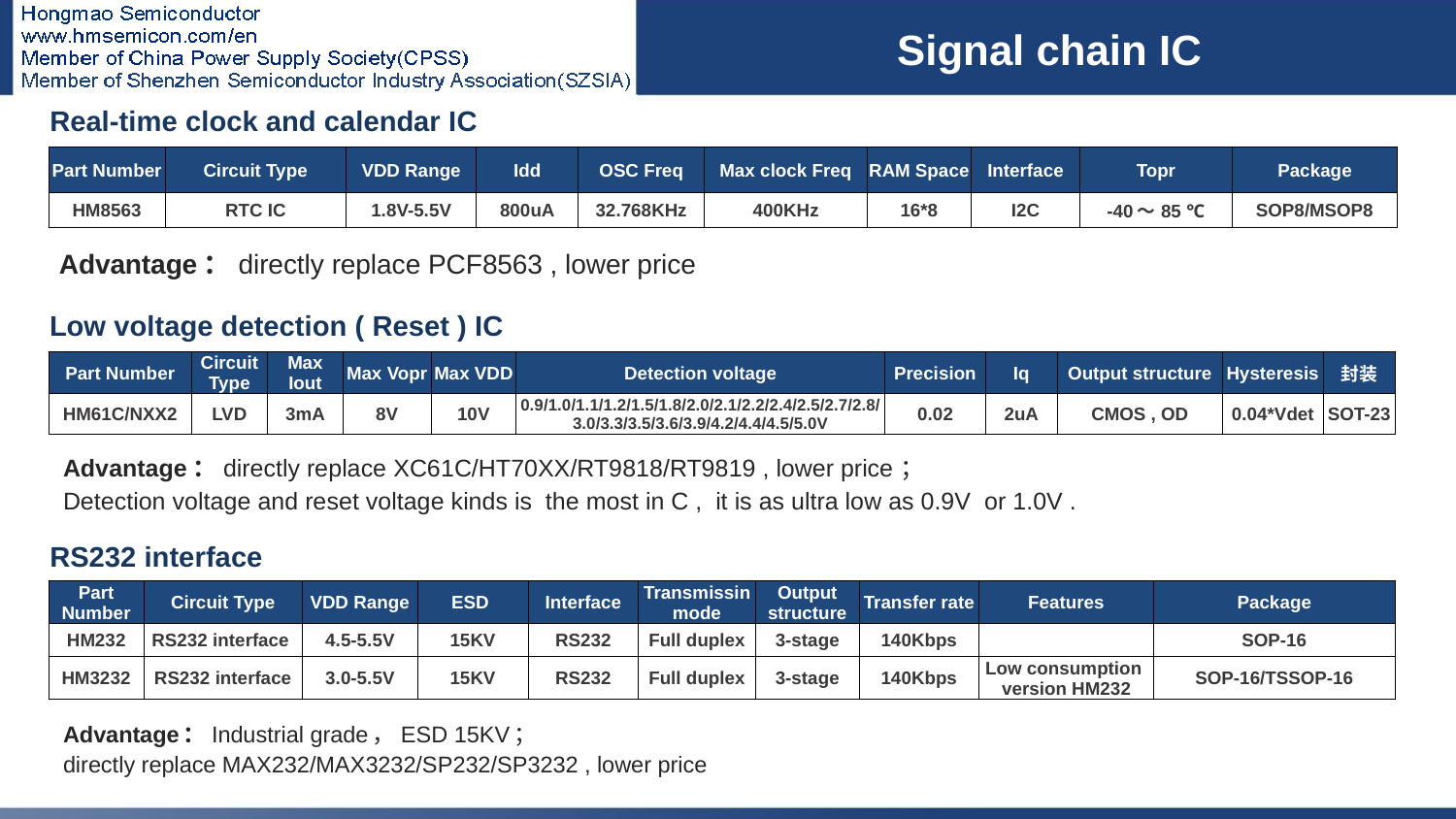

Signal chain IC
| Real-time clock and calendar IC |  |  |  |  |  |  |  |  |  |
| --- | --- | --- | --- | --- | --- | --- | --- | --- | --- |
| Part Number | Circuit Type | VDD Range | Idd | OSC Freq | Max clock Freq | RAM Space | Interface | Topr | Package |
| HM8563 | RTC IC | 1.8V-5.5V | 800uA | 32.768KHz | 400KHz | 16\*8 | I2C | -40～85 ℃ | SOP8/MSOP8 |
Advantage：directly replace PCF8563 , lower price
# 信号链IC
| Low voltage detection ( Reset ) IC |  |  |  |  |  |  |  |  |  |  |
| --- | --- | --- | --- | --- | --- | --- | --- | --- | --- | --- |
| Part Number | Circuit Type | Max Iout | Max Vopr | Max VDD | Detection voltage | Precision | Iq | Output structure | Hysteresis | 封装 |
| HM61C/NXX2 | LVD | 3mA | 8V | 10V | 0.9/1.0/1.1/1.2/1.5/1.8/2.0/2.1/2.2/2.4/2.5/2.7/2.8/3.0/3.3/3.5/3.6/3.9/4.2/4.4/4.5/5.0V | 0.02 | 2uA | CMOS , OD | 0.04\*Vdet | SOT-23 |
Advantage：directly replace XC61C/HT70XX/RT9818/RT9819 , lower price；
Detection voltage and reset voltage kinds is  the most in C ,  it is as ultra low as 0.9V  or 1.0V .
| RS232 interface |  |  |  |  |  |  |  |  |  |
| --- | --- | --- | --- | --- | --- | --- | --- | --- | --- |
| Part Number | Circuit Type | VDD Range | ESD | Interface | Transmissin mode | Output structure | Transfer rate | Features | Package |
| HM232 | RS232 interface | 4.5-5.5V | 15KV | RS232 | Full duplex | 3-stage | 140Kbps |  | SOP-16 |
| HM3232 | RS232 interface | 3.0-5.5V | 15KV | RS232 | Full duplex | 3-stage | 140Kbps | Low consumption version HM232 | SOP-16/TSSOP-16 |
Advantage：Industrial grade，ESD 15KV；
directly replace MAX232/MAX3232/SP232/SP3232 , lower price